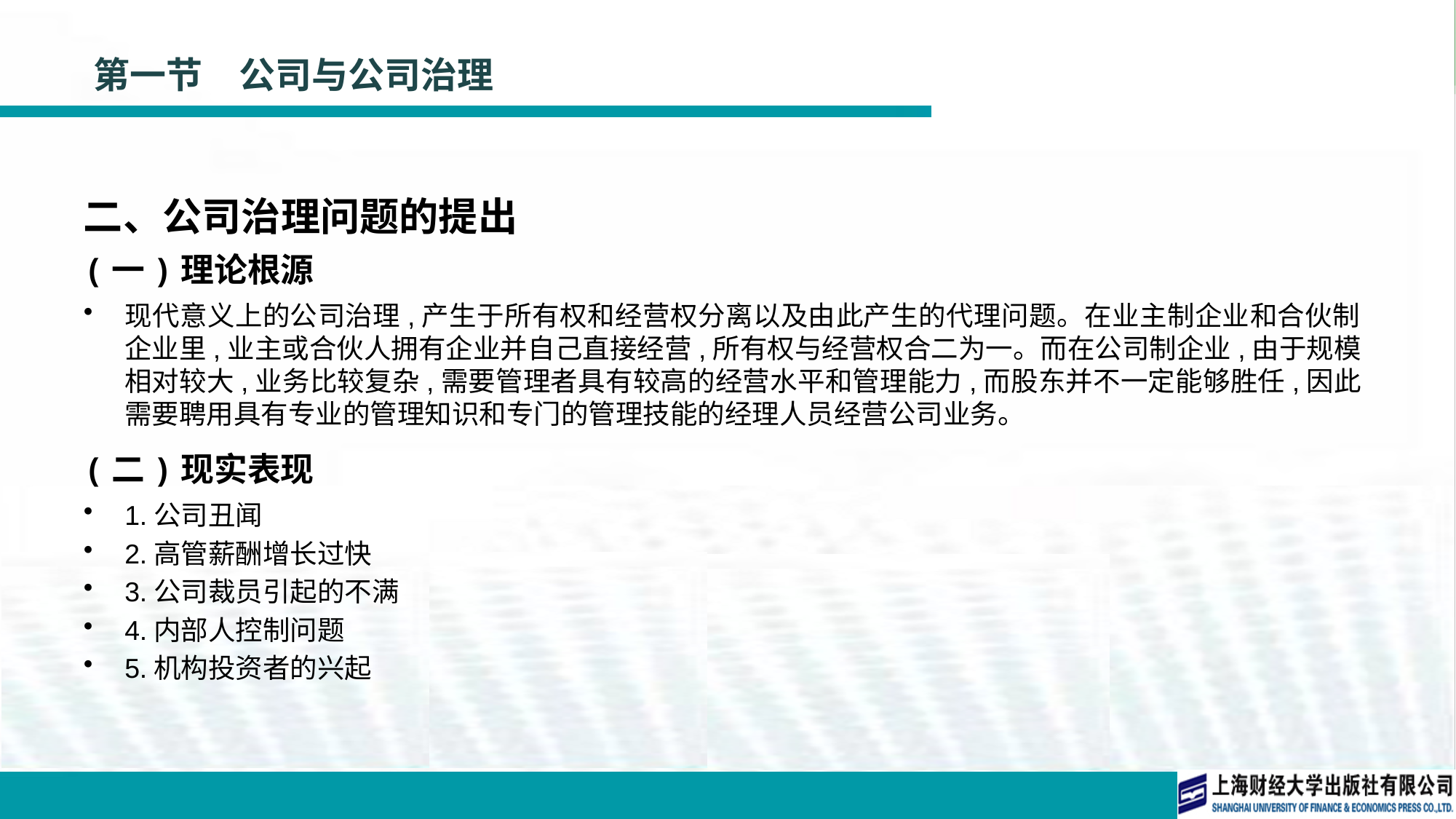

# 第一节　公司与公司治理
二、公司治理问题的提出
(一)理论根源
现代意义上的公司治理,产生于所有权和经营权分离以及由此产生的代理问题。在业主制企业和合伙制企业里,业主或合伙人拥有企业并自己直接经营,所有权与经营权合二为一。而在公司制企业,由于规模相对较大,业务比较复杂,需要管理者具有较高的经营水平和管理能力,而股东并不一定能够胜任,因此需要聘用具有专业的管理知识和专门的管理技能的经理人员经营公司业务。
(二)现实表现
1.公司丑闻
2.高管薪酬增长过快
3.公司裁员引起的不满
4.内部人控制问题
5.机构投资者的兴起